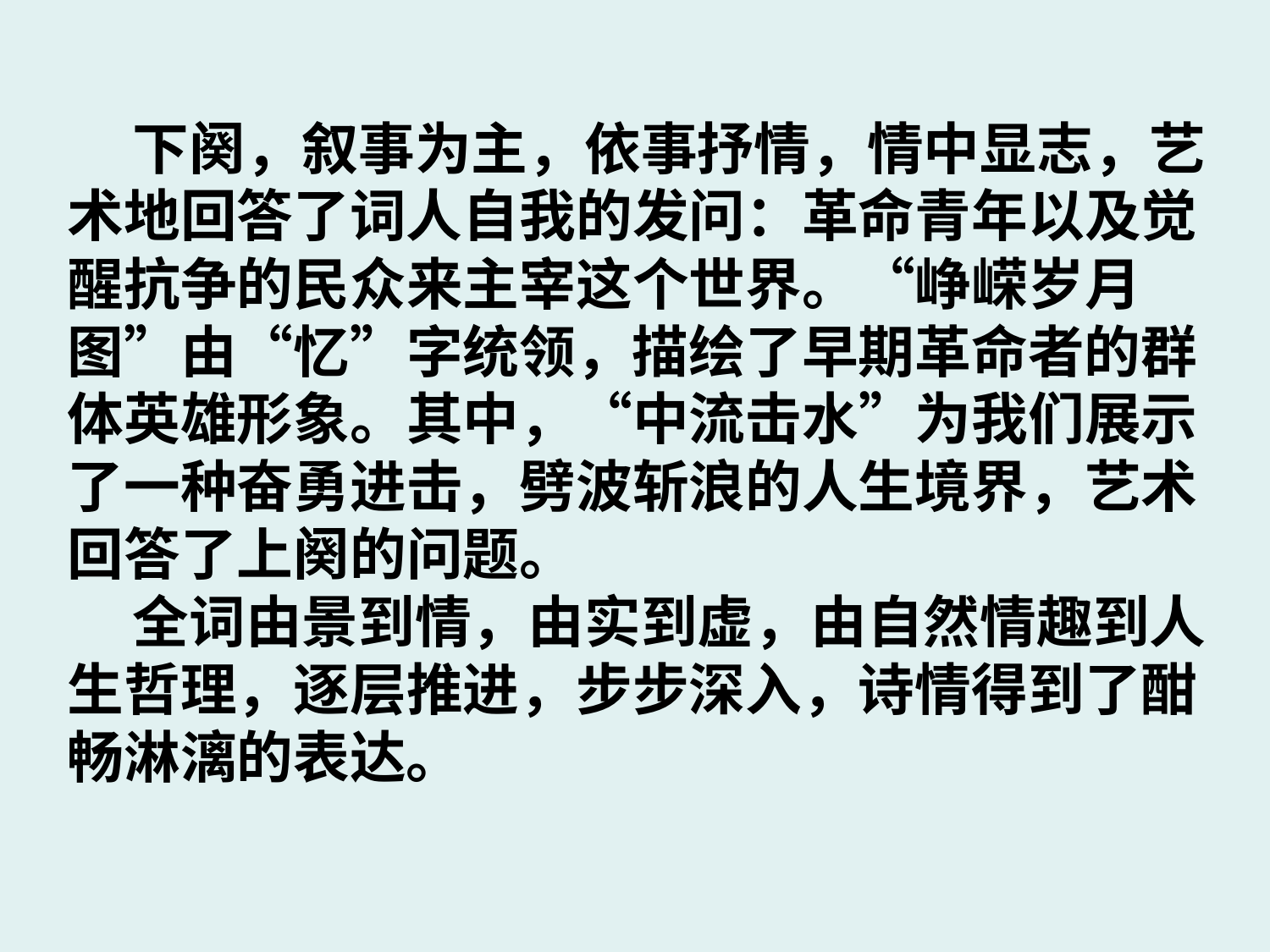

下阕，叙事为主，依事抒情，情中显志，艺术地回答了词人自我的发问：革命青年以及觉醒抗争的民众来主宰这个世界。“峥嵘岁月图”由“忆”字统领，描绘了早期革命者的群体英雄形象。其中，“中流击水”为我们展示了一种奋勇进击，劈波斩浪的人生境界，艺术回答了上阕的问题。
    全词由景到情，由实到虚，由自然情趣到人生哲理，逐层推进，步步深入，诗情得到了酣畅淋漓的表达。